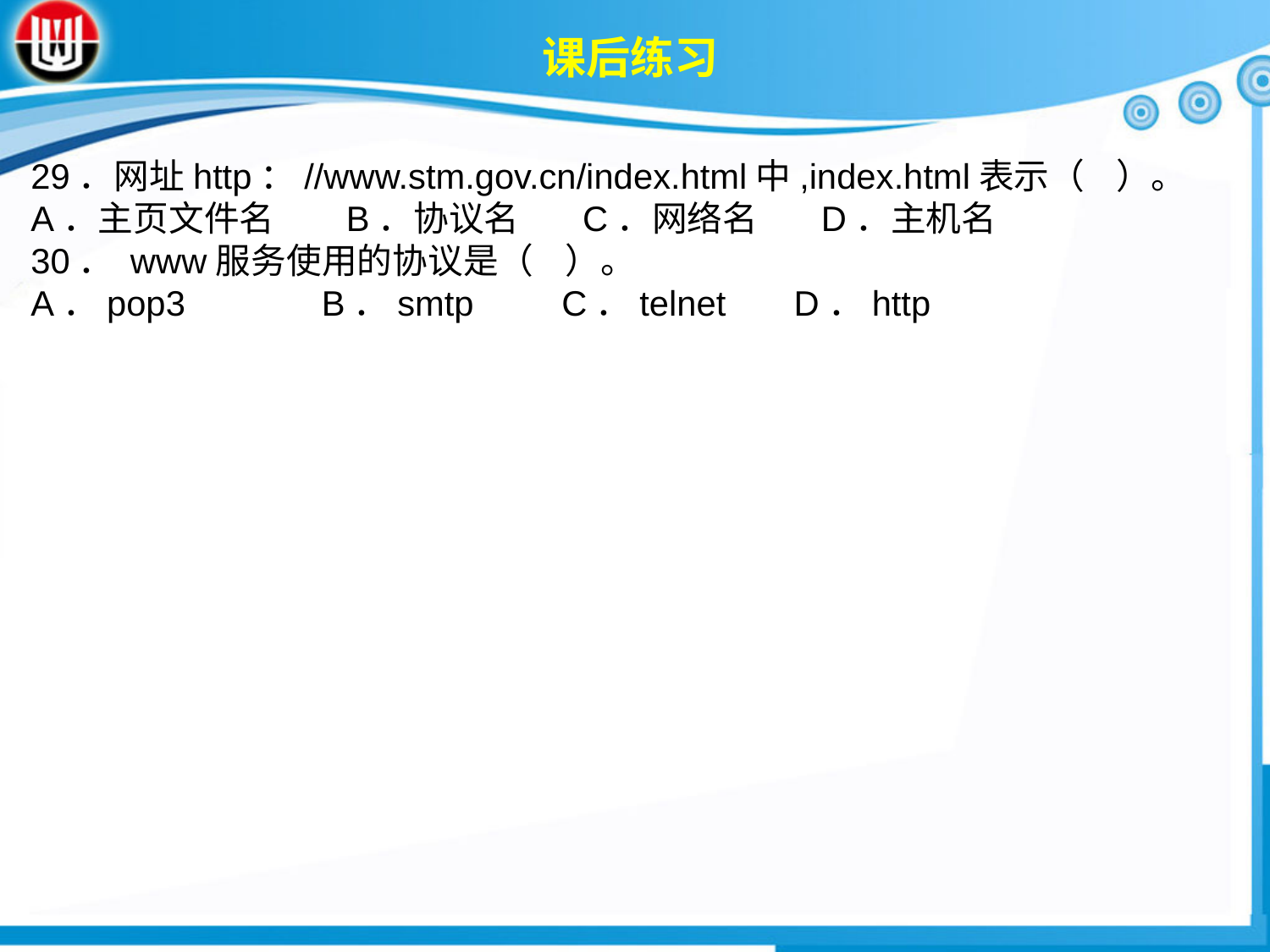

课后练习
29．网址http：//www.stm.gov.cn/index.html中,index.html表示（    ）。
A．主页文件名        B．协议名       C．网络名       D．主机名
30． www服务使用的协议是（    ）。
A．pop3              B．smtp         C．telnet       D．http